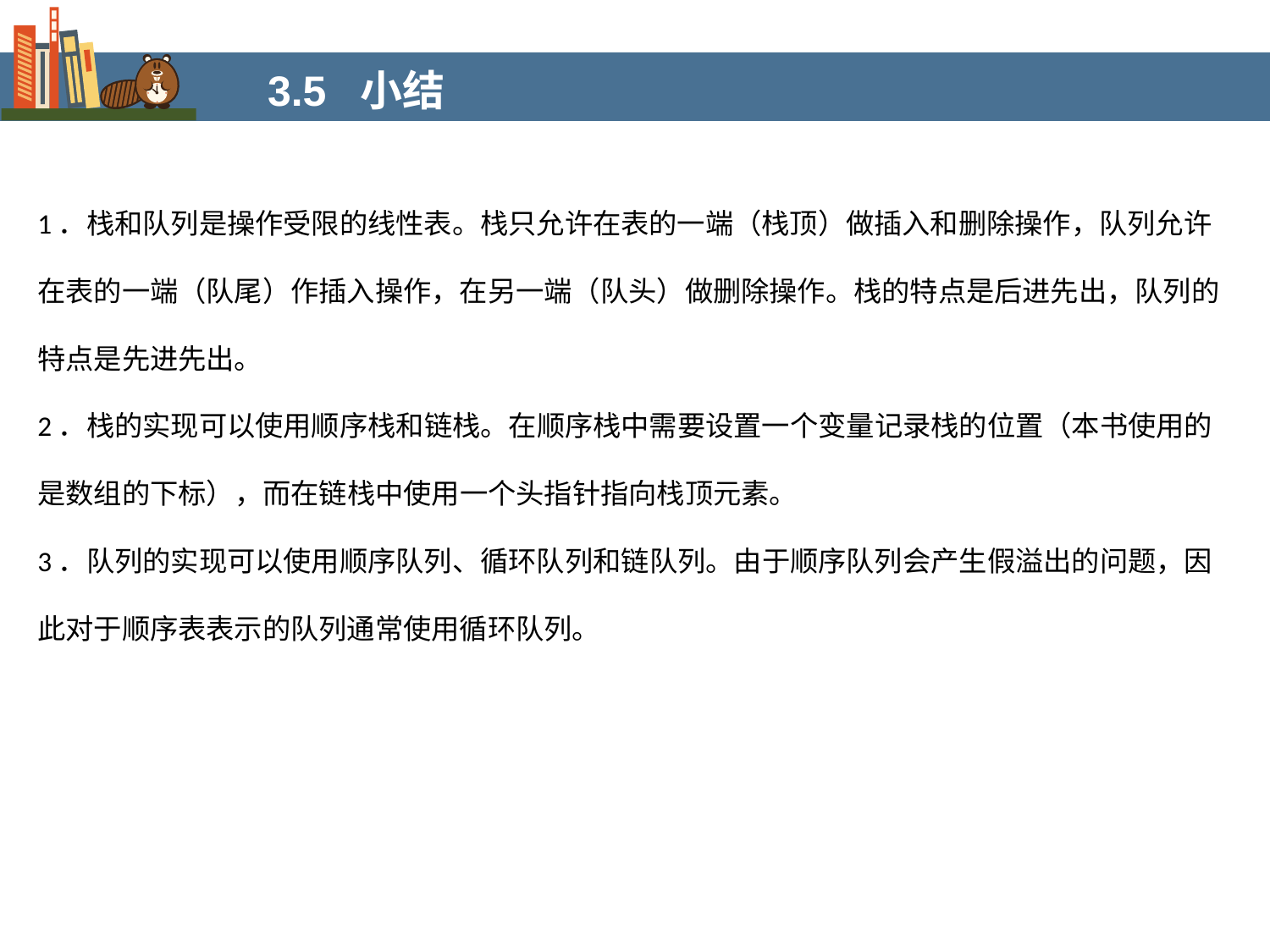

3.5  小结
1．栈和队列是操作受限的线性表。栈只允许在表的一端（栈顶）做插入和删除操作，队列允许在表的一端（队尾）作插入操作，在另一端（队头）做删除操作。栈的特点是后进先出，队列的特点是先进先出。
2．栈的实现可以使用顺序栈和链栈。在顺序栈中需要设置一个变量记录栈的位置（本书使用的是数组的下标），而在链栈中使用一个头指针指向栈顶元素。
3．队列的实现可以使用顺序队列、循环队列和链队列。由于顺序队列会产生假溢出的问题，因此对于顺序表表示的队列通常使用循环队列。